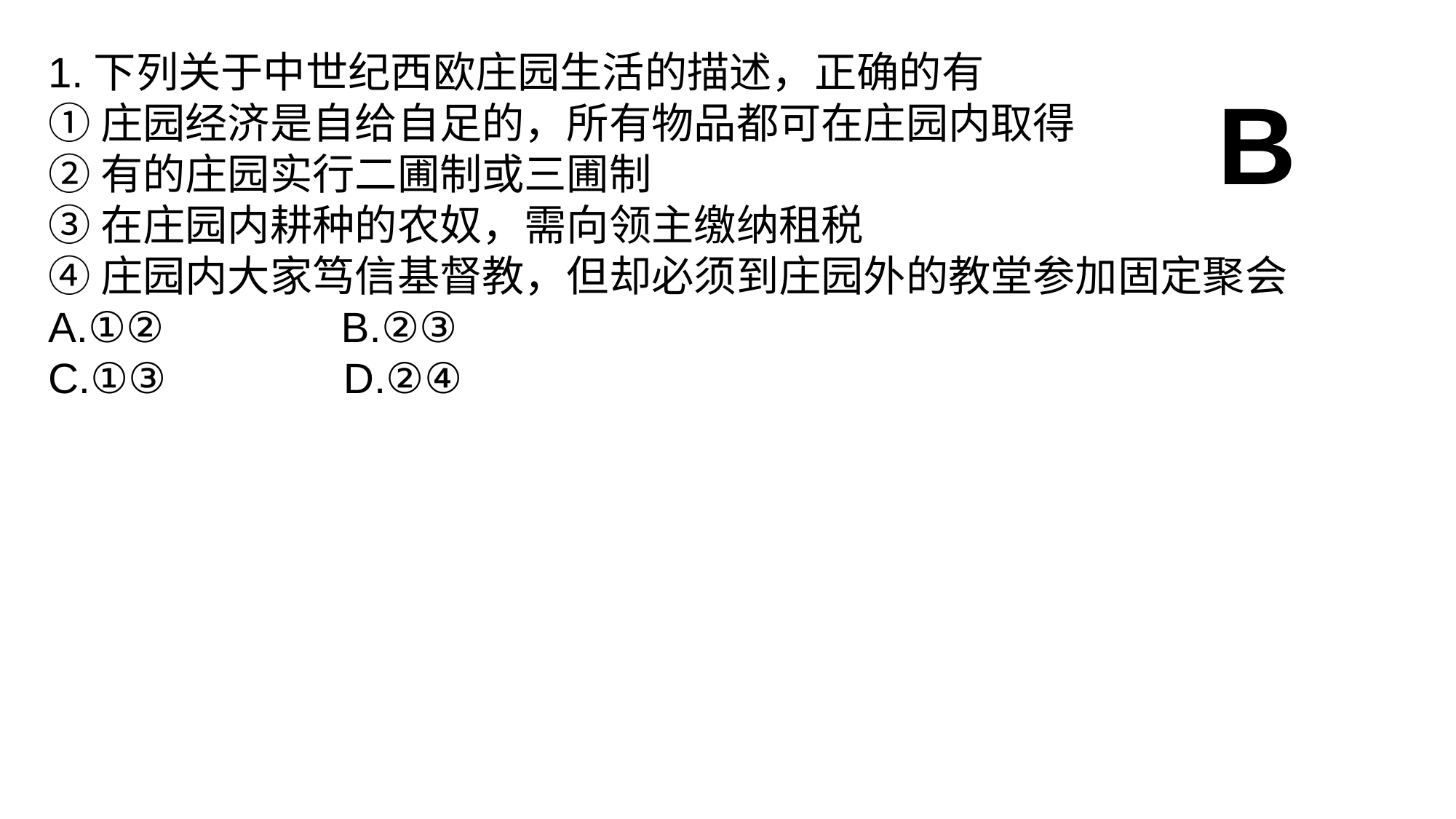

1.下列关于中世纪西欧庄园生活的描述，正确的有
①庄园经济是自给自足的，所有物品都可在庄园内取得
②有的庄园实行二圃制或三圃制
③在庄园内耕种的农奴，需向领主缴纳租税
④庄园内大家笃信基督教，但却必须到庄园外的教堂参加固定聚会
A.①②               B.②③
C.①③               D.②④
B